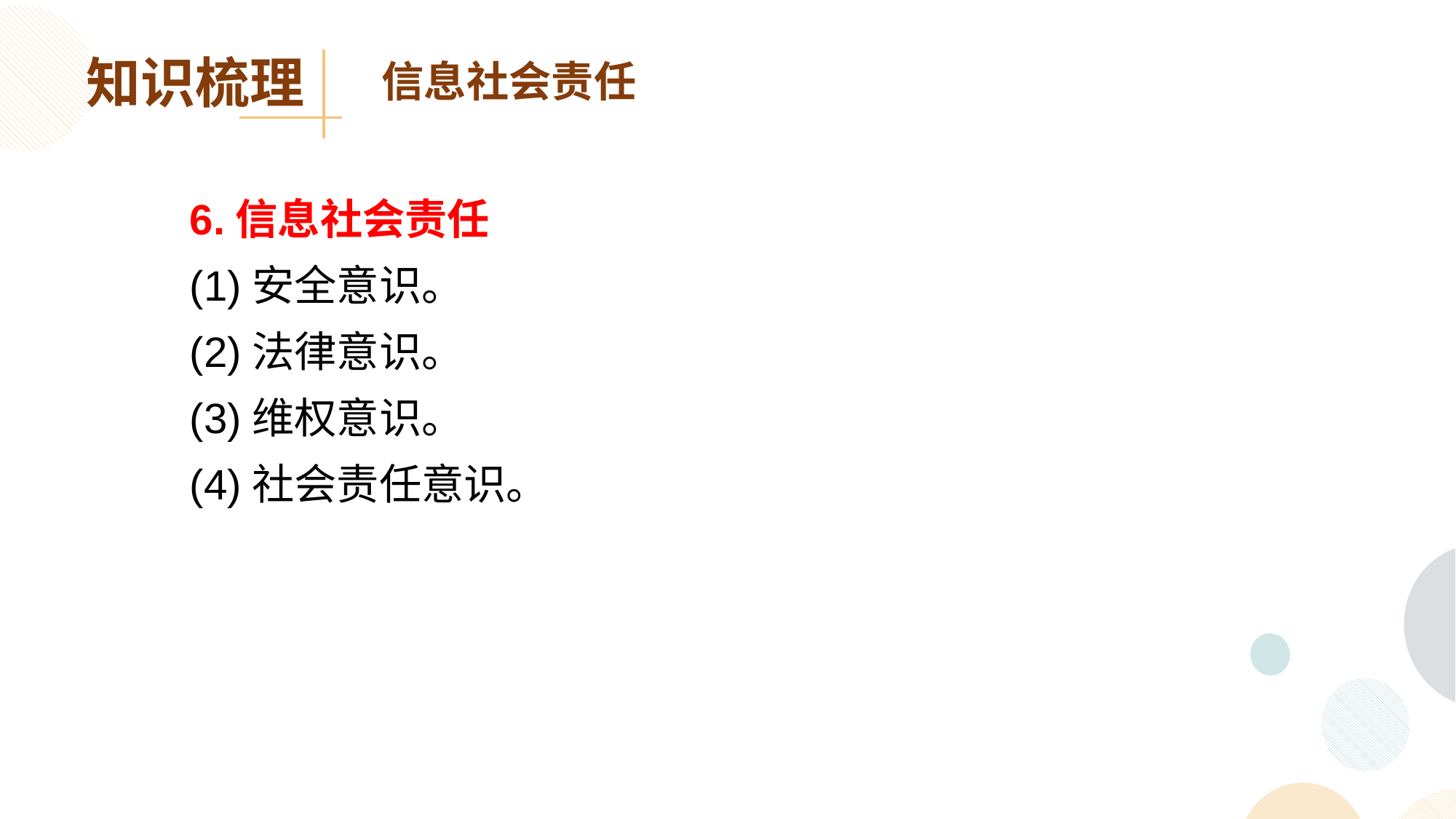

知识梳理
信息社会责任
  6.信息社会责任
  (1)安全意识。
  (2)法律意识。
  (3)维权意识。
  (4)社会责任意识。